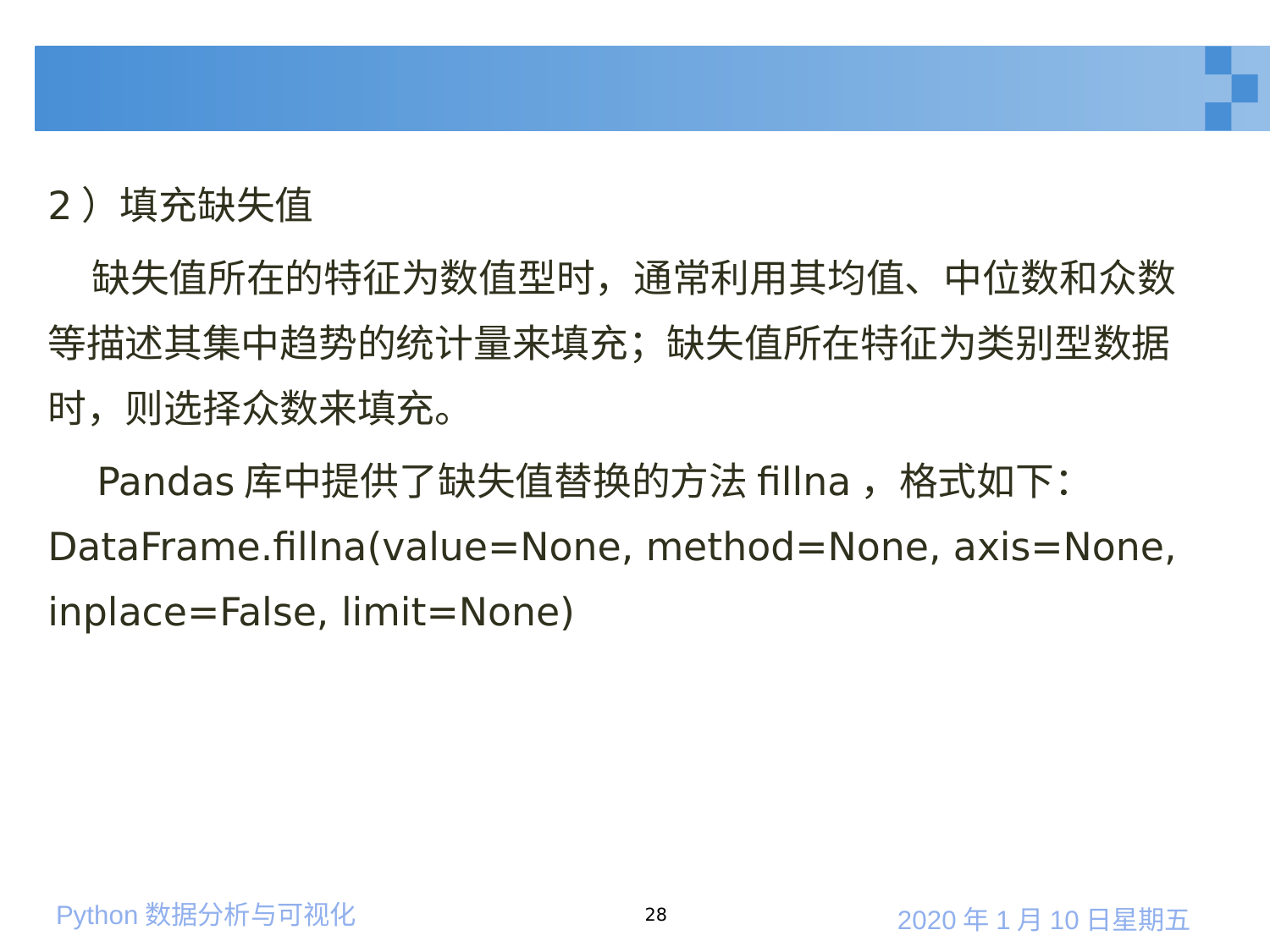

#
2）填充缺失值
    缺失值所在的特征为数值型时，通常利用其均值、中位数和众数等描述其集中趋势的统计量来填充；缺失值所在特征为类别型数据时，则选择众数来填充。
    Pandas库中提供了缺失值替换的方法fillna，格式如下：DataFrame.fillna(value=None, method=None, axis=None, inplace=False, limit=None)
28
2020年1月10日星期五